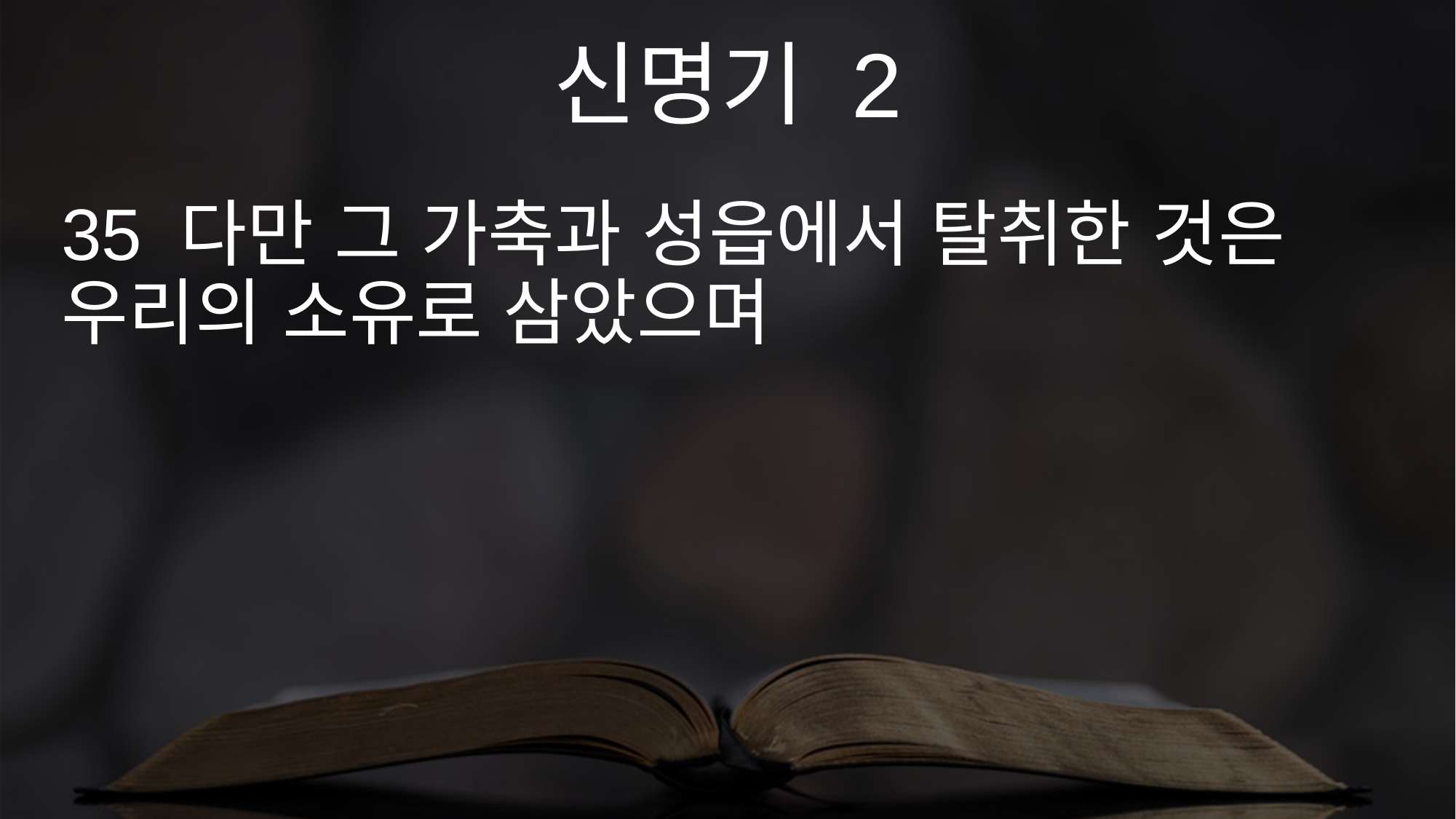

신명기 2
35 다만 그 가축과 성읍에서 탈취한 것은 우리의 소유로 삼았으며